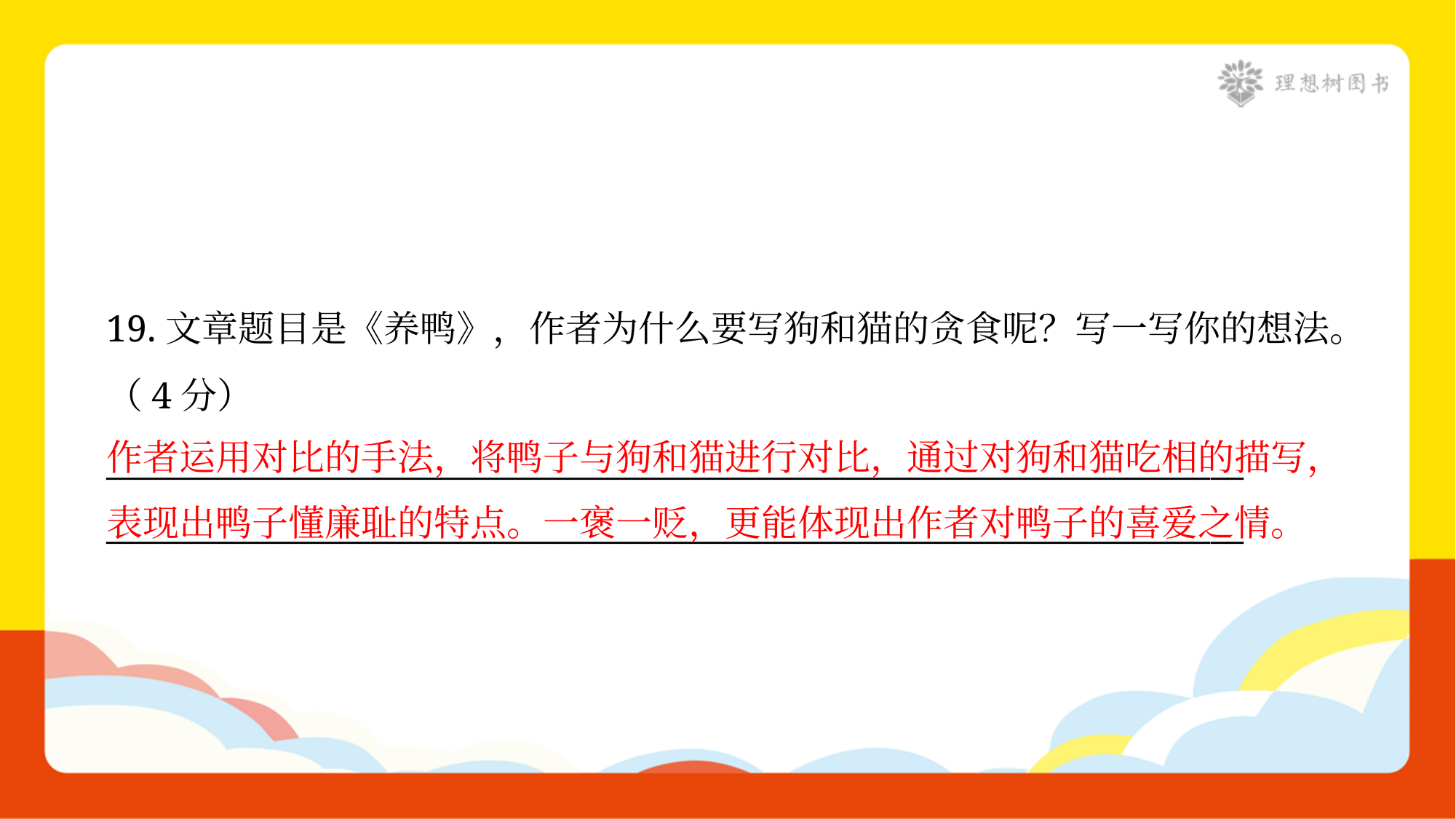

19.文章题目是《养鸭》，作者为什么要写狗和猫的贪食呢？写一写你的想法。
（4分）
____________________________________________________________________
____________________________________________________________________
作者运用对比的手法，将鸭子与狗和猫进行对比，通过对狗和猫吃相的描写，表现出鸭子懂廉耻的特点。一褒一贬，更能体现出作者对鸭子的喜爱之情。